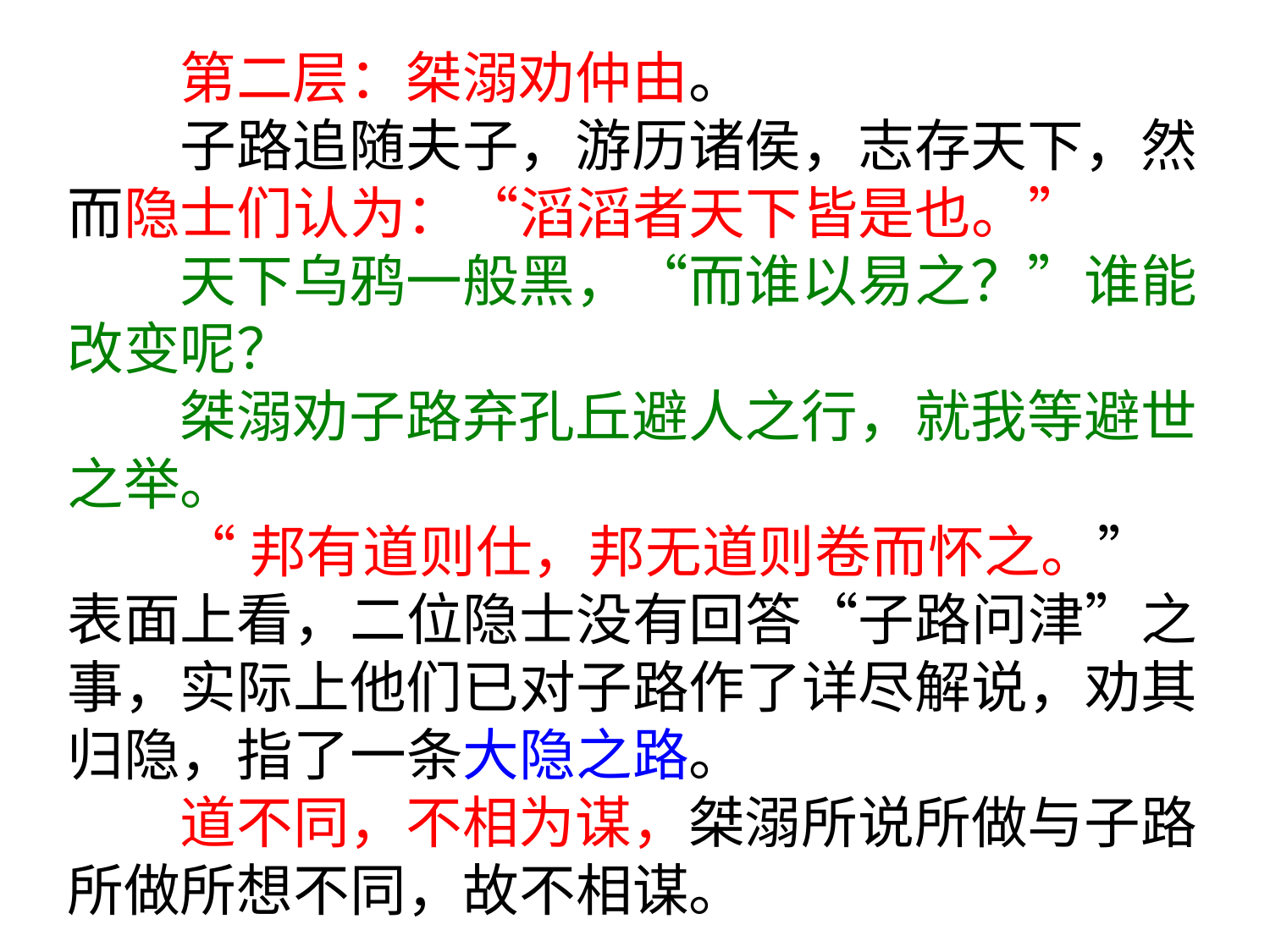

第二层：桀溺劝仲由。
子路追随夫子，游历诸侯，志存天下，然而隐士们认为：“滔滔者天下皆是也。”
天下乌鸦一般黑，“而谁以易之？”谁能改变呢？
桀溺劝子路弃孔丘避人之行，就我等避世之举。
“邦有道则仕，邦无道则卷而怀之。”表面上看，二位隐士没有回答“子路问津”之事，实际上他们已对子路作了详尽解说，劝其归隐，指了一条大隐之路。
道不同，不相为谋，桀溺所说所做与子路所做所想不同，故不相谋。